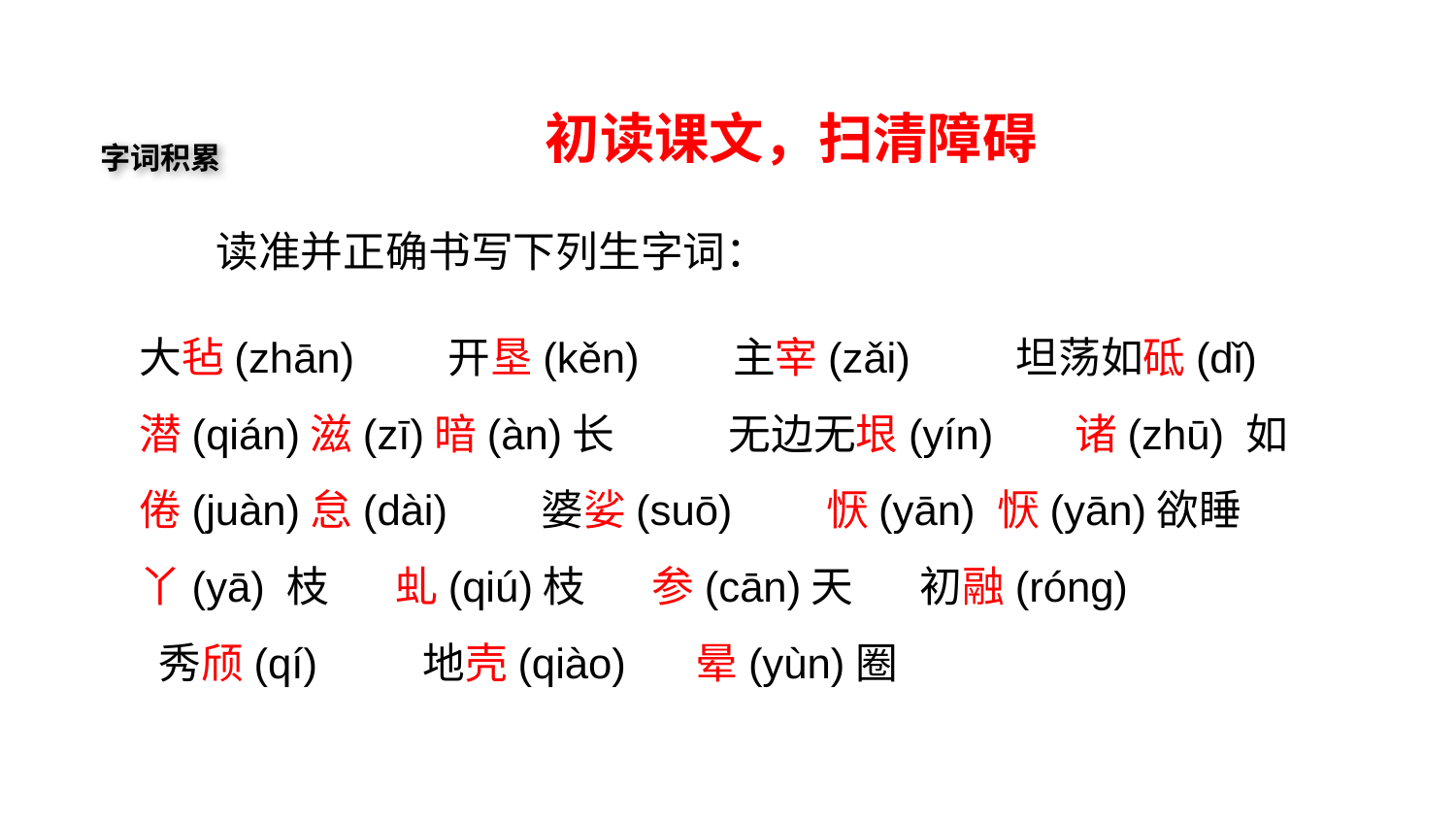

初读课文，扫清障碍
字词积累

读准并正确书写下列生字词：
大毡(zhān)       开垦(kěn)       主宰(zǎi)        坦荡如砥(dǐ)
潜(qián)滋(zī)暗(àn)长            无边无垠(yín)      诸(zhū) 如
倦(juàn)怠(dài)       婆娑(suō)       恹(yān) 恹(yān)欲睡
丫(yā) 枝       虬(qiú)枝       参(cān)天       初融(rónɡ)
 秀颀(qí)        地壳(qiào)     晕(yùn)圈